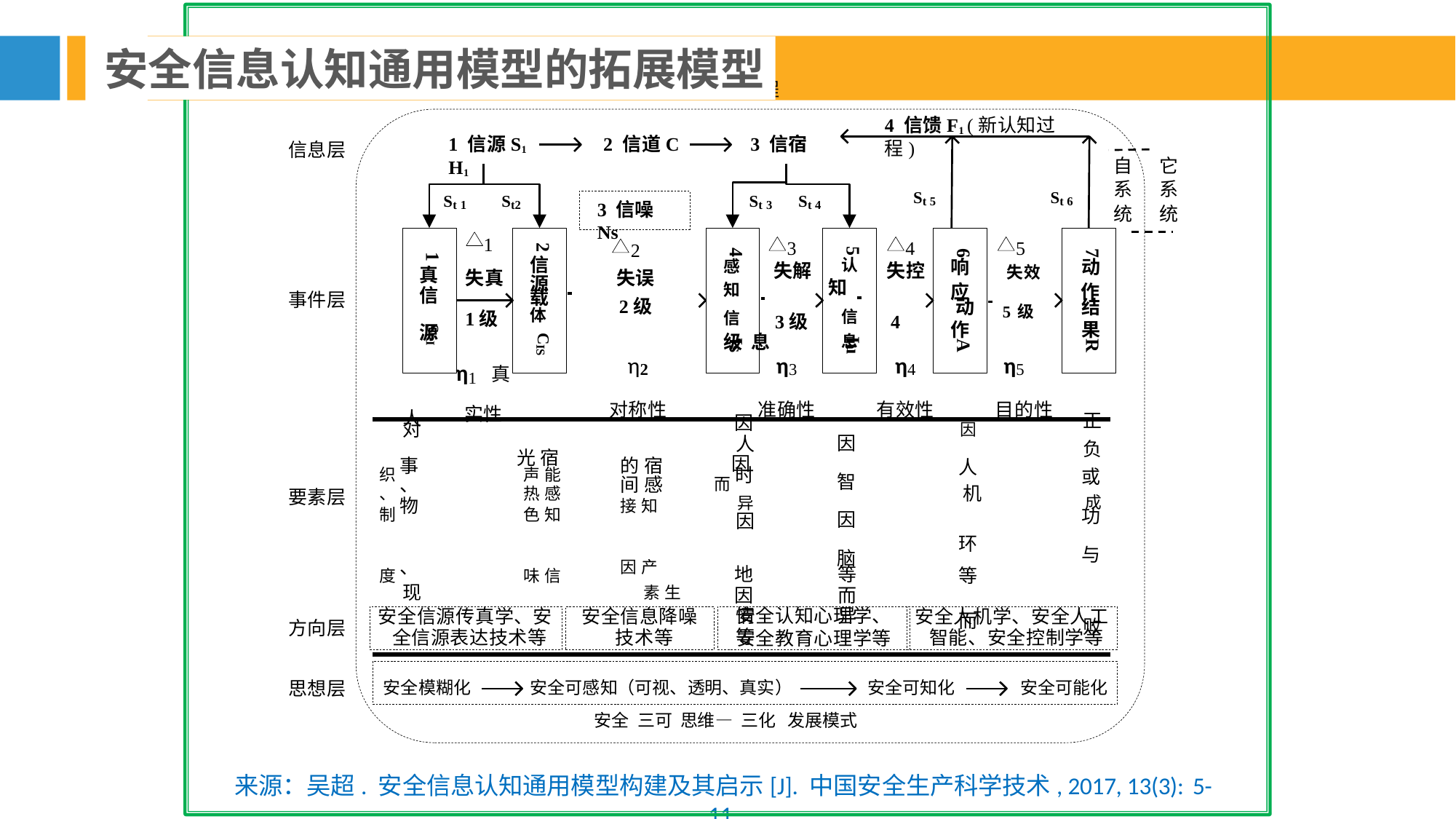

安全信息认知通用模型的拓展模型
动态过程

4 信馈F1 (新认知过程)

1 信源S1	2 信道C	3 信宿H1

信息层

自	它
系	系
统	统

St 5
St 6
St 1	St2	St 3	St 4

3 信噪Ns

1
失真
3
4
5

2
失误

2
5
4
6
7
1
信
源
载
体	2级
响	失效	动
应	 		   作  动		5级		结
作	果
感	失解	认	失控
知	 	知
信	3级	信	4级  息		息
真
信  源
事件层
1级  η1  真实性

SRI
CIS
Iu
Is
A
R
η2
对称性
η3
准确性
η4
有效性
η5
目的性
| 人 对 组 、 电 信 信 织 事 声 能 的 宿 、 、 热 感 间 感 制 物 色 知 接 知 | 因 人 因 而 时 异 因 | 因 智 因 脑 | 因 正 负 机 成 |
| --- | --- | --- | --- |
| 度 、 味 信 因 产 现 素 生 | 地 因 | 等 而 | 等 |
| 等 象 形 息 影 | 情 | 异 | 异 失 |
| 、 等 ： 响 | 等 |  | 败 |
人  环  而
光 宿
或

功  与
要素层
安全认知心理学、
安全教育心理学等
安全信源传真学、安  全信源表达技术等
安全信息降噪  技术等
安全人机学、安全人工  智能、安全控制学等

方向层

安全模糊化
安全可感知（可视、透明、真实）
安全可知化	安全可能化
思想层

安全  三可  思维—  三化 发展模式

来源：吴超. 安全信息认知通用模型构建及其启示[J]. 中国安全生产科学技术, 2017, 13(3): 5-11.